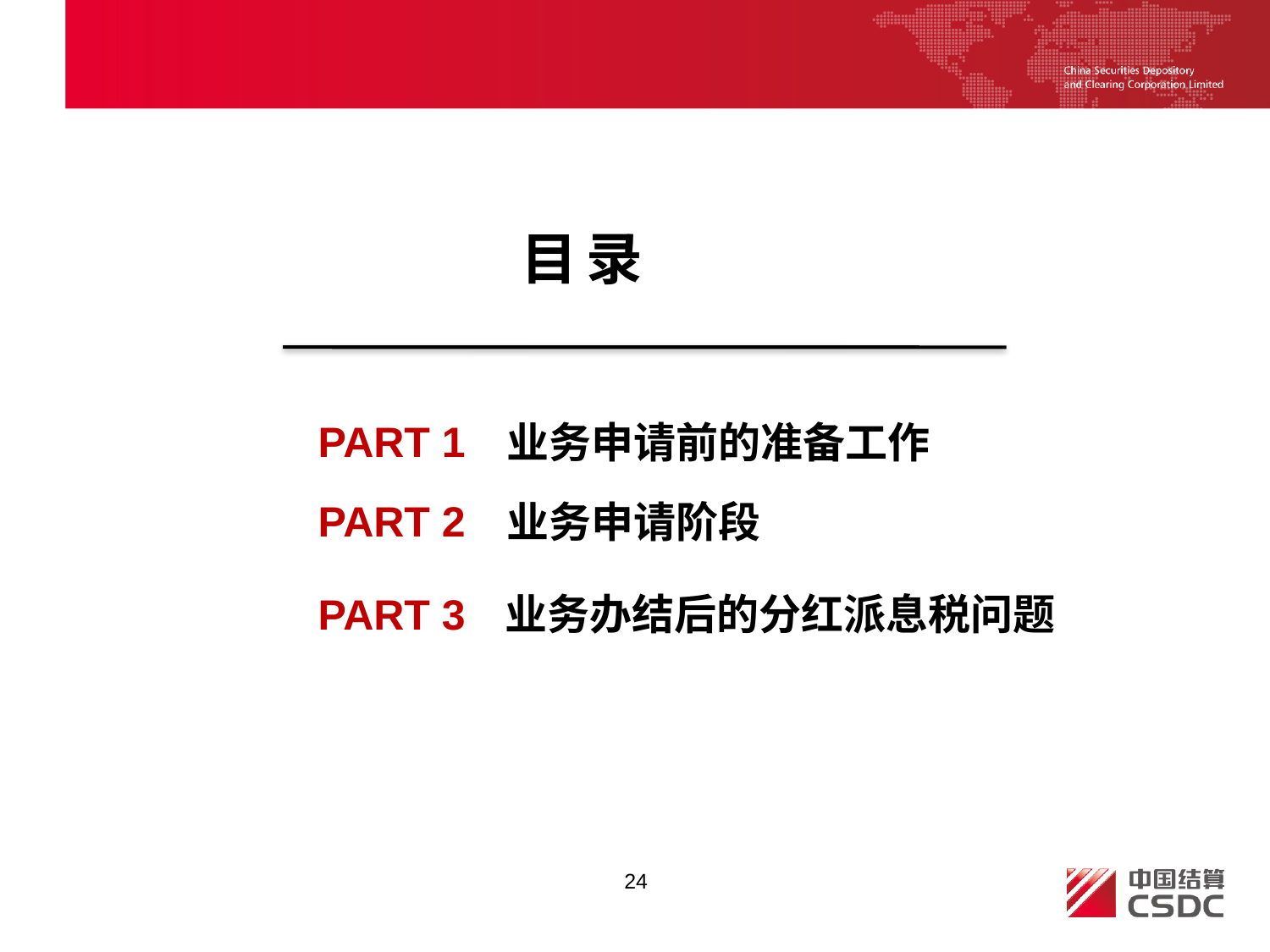

目录
PART 1
  业务申请前的准备工作
PART 2
  业务申请阶段
PART 3
  业务办结后的分红派息税问题
24